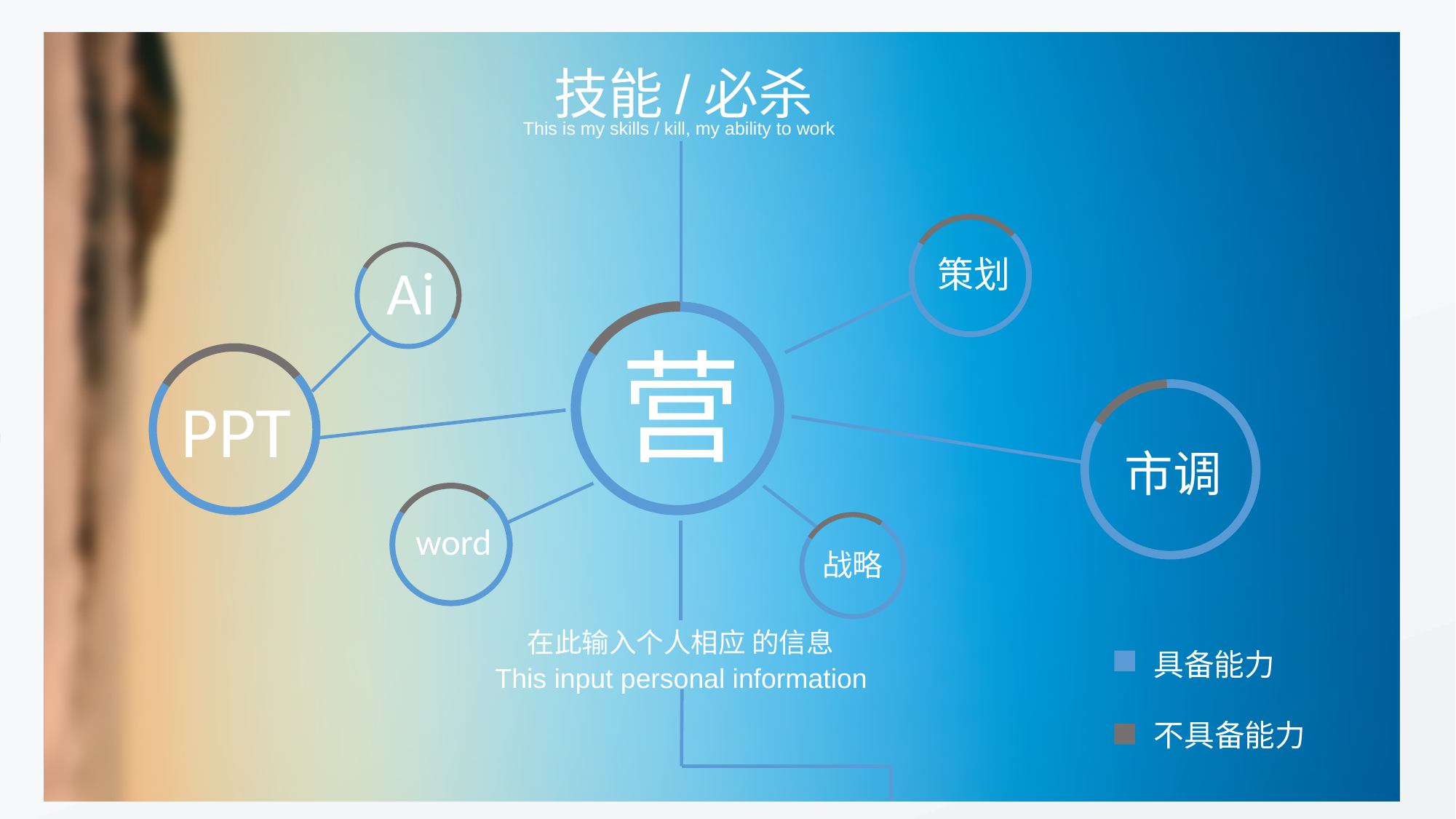

技能/必杀
This is my skills / kill, my ability to work

策划
Ai

营

PPT
市调

word
战略
在此输入个人相应 的信息

具备能力

不具备能力

This input personal information